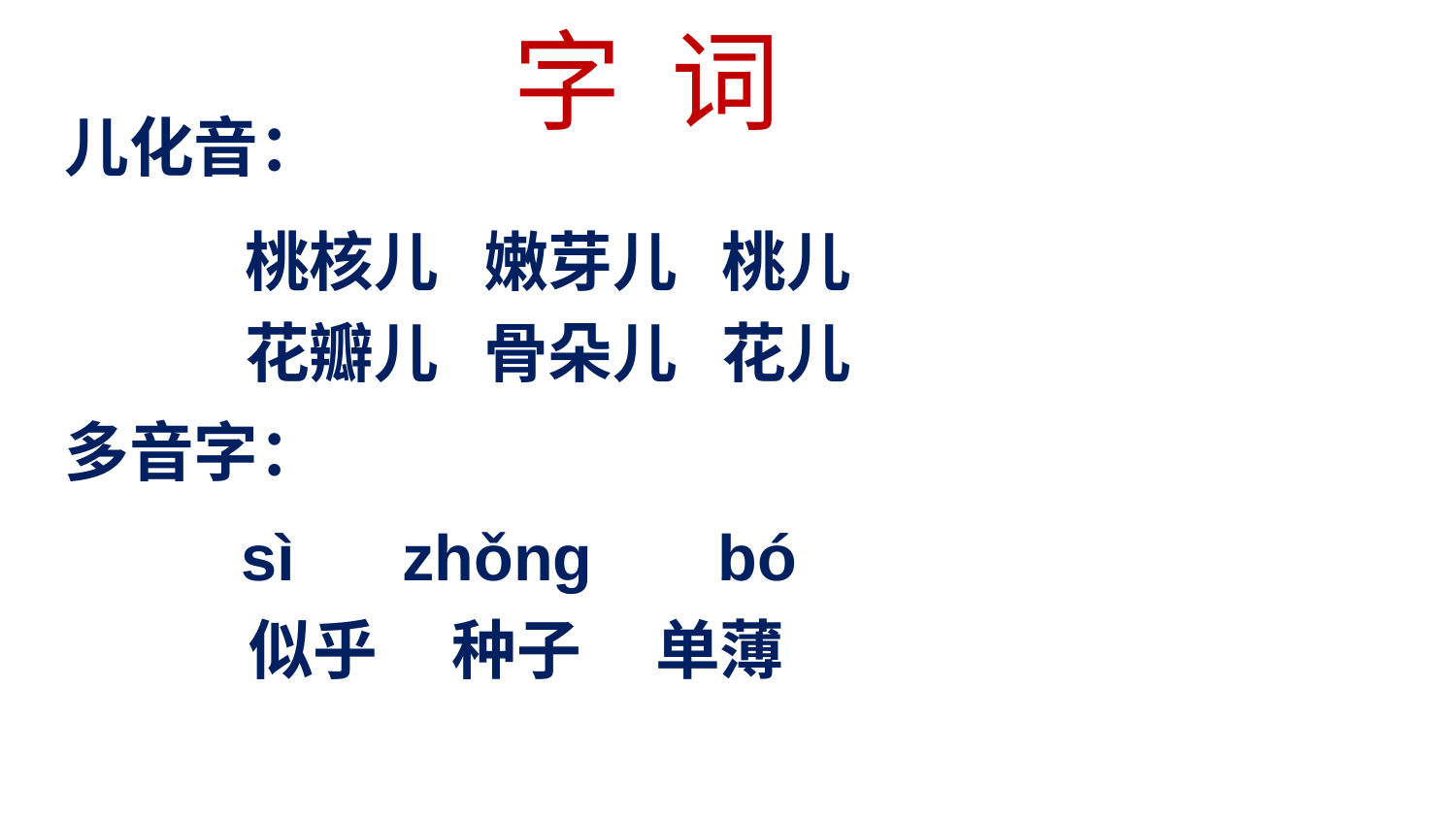

# 字  词
儿化音：
桃核儿   嫩芽儿   桃儿
花瓣儿   骨朵儿   花儿
多音字：

 sì      zhǒng       bó
 似乎     种子     单薄